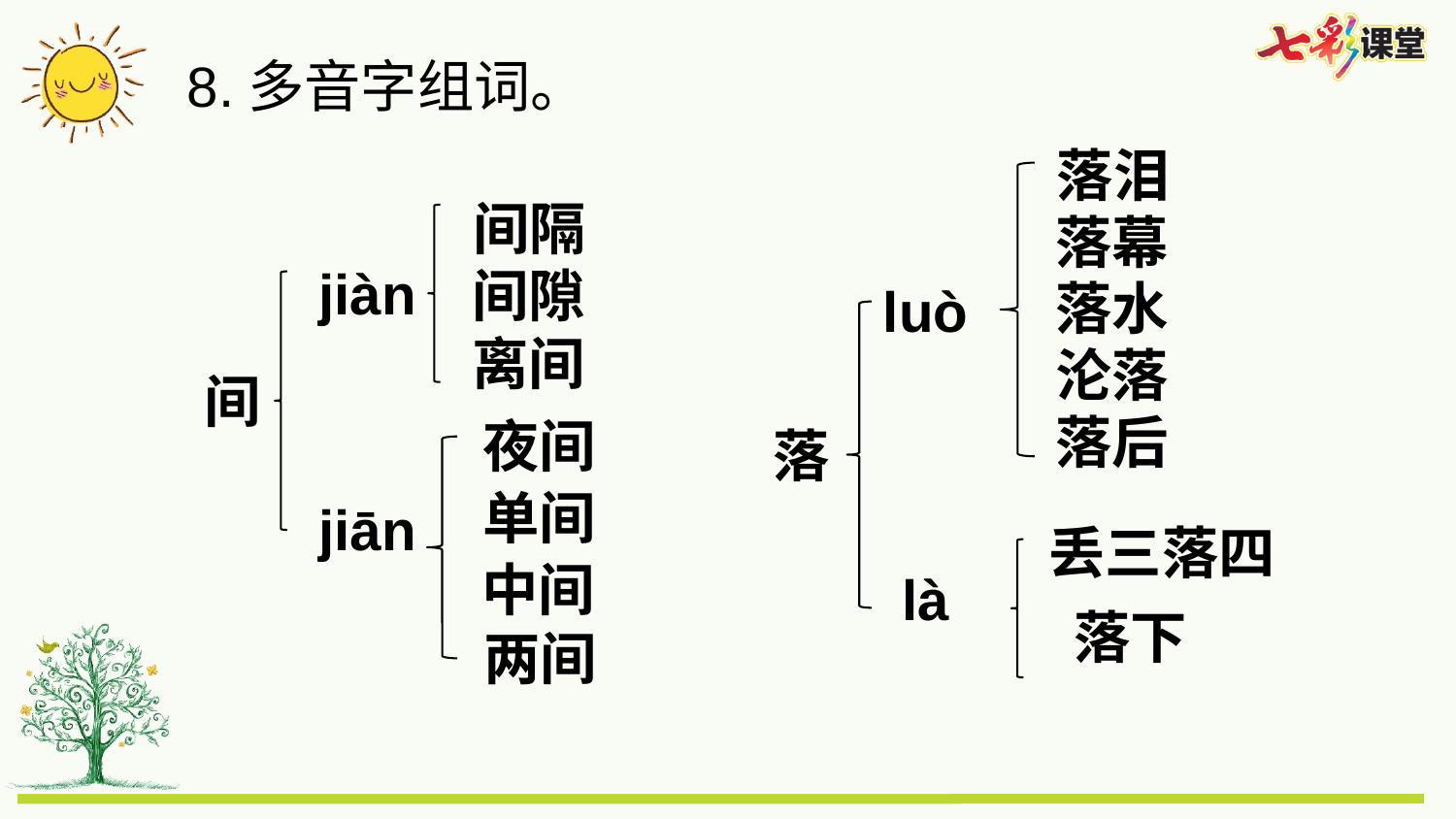

8.多音字组词。
落泪

间隔
落幕

jiàn
间隙
落水
luò

离间
沦落
间
落后
夜间
落

单间
jiān
丢三落四

中间
là
落下
两间